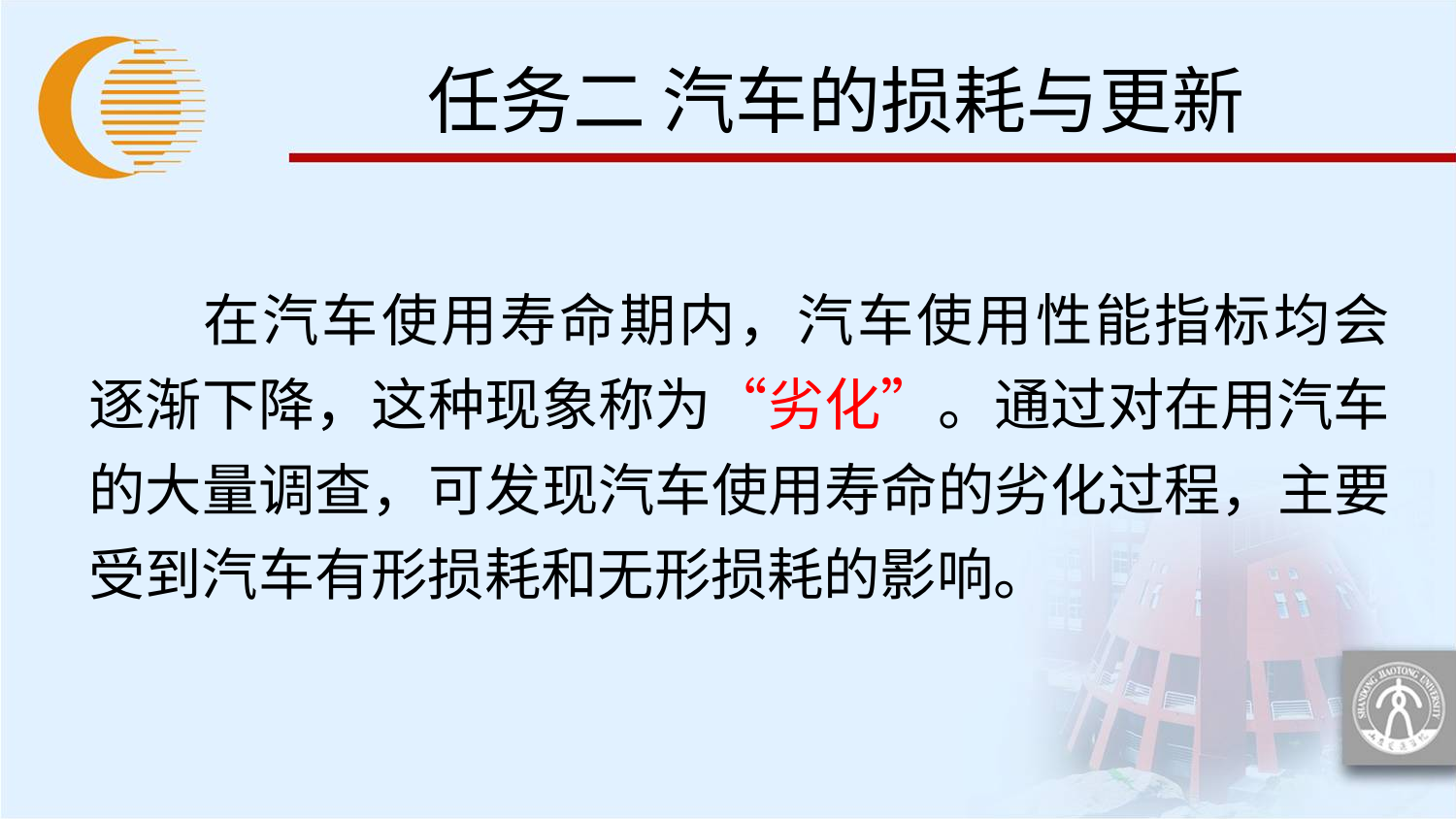

# 任务二 汽车的损耗与更新
在汽车使用寿命期内，汽车使用性能指标均会逐渐下降，这种现象称为“劣化”。通过对在用汽车的大量调查，可发现汽车使用寿命的劣化过程，主要受到汽车有形损耗和无形损耗的影响。